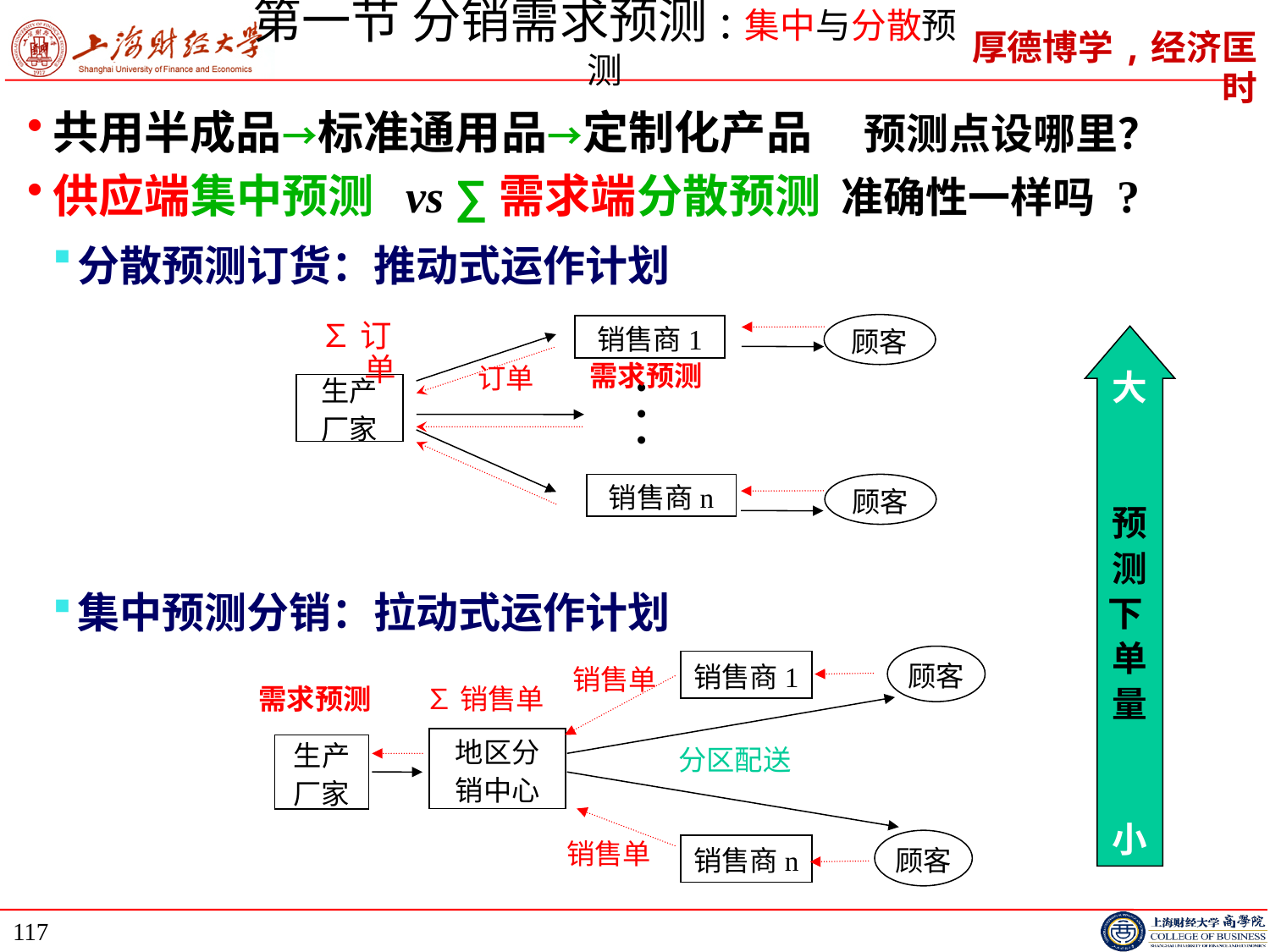

# 第一节 分销需求预测:集中与分散预测
共用半成品→标准通用品→定制化产品     预测点设哪里？
供应端集中预测  vs ∑需求端分散预测  准确性一样吗 ?
分散预测订货：推动式运作计划

集中预测分销：拉动式运作计划
顾客
销售商1
∑订单

需求预测
订单
生产
厂家
•
•
•
销售商n
顾客

大

预
测
下
单
量

小
顾客
销售商1
销售单

需求预测
∑销售单

地区分
销中心
生产
厂家
分区配送

顾客
销售商n
销售单

117